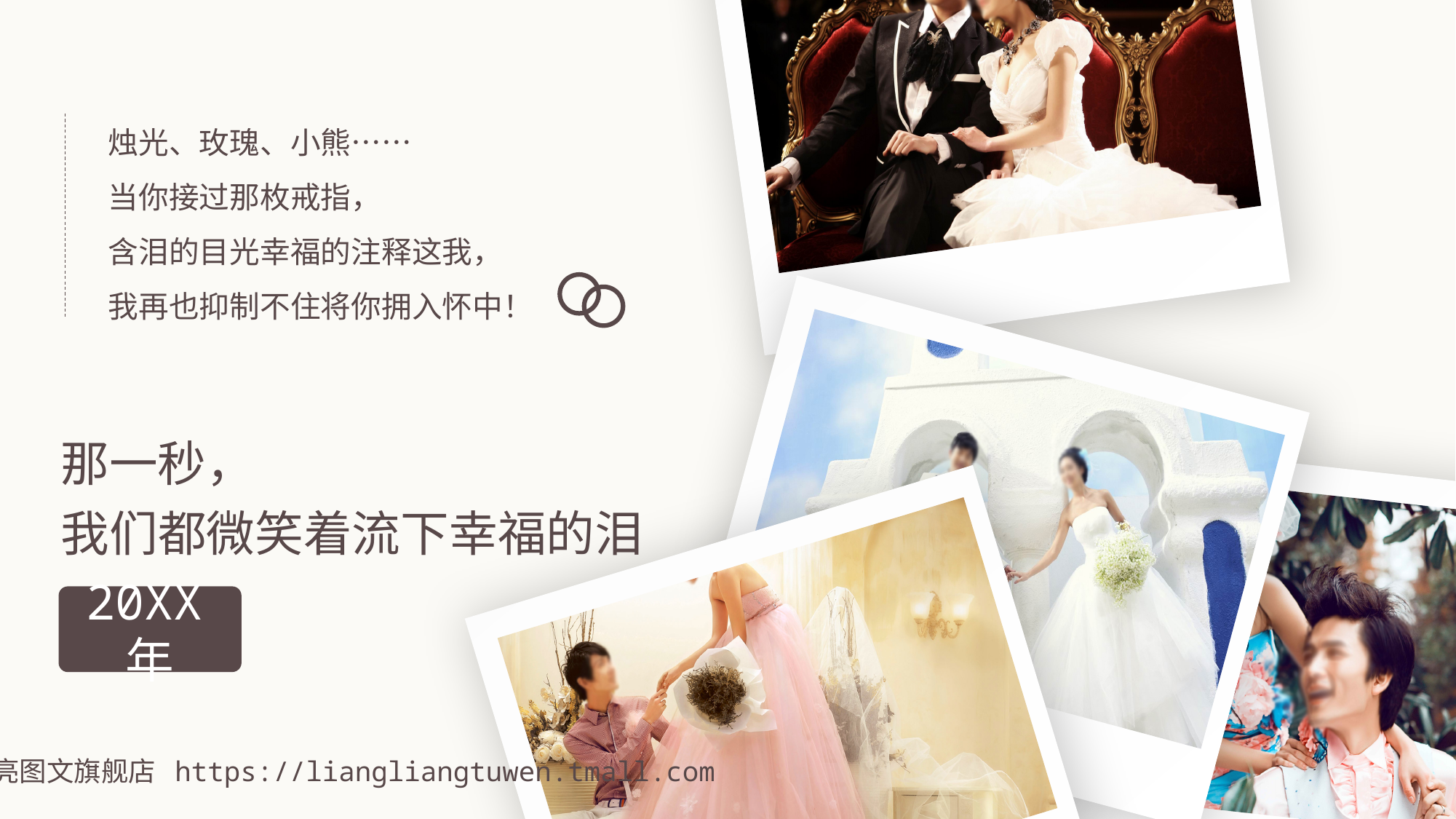

烛光、玫瑰、小熊……
当你接过那枚戒指，
含泪的目光幸福的注释这我，
我再也抑制不住将你拥入怀中！

那一秒，

我们都微笑着流下幸福的泪

20XX年
亮亮图文旗舰店  https://liangliangtuwen.tmall.com